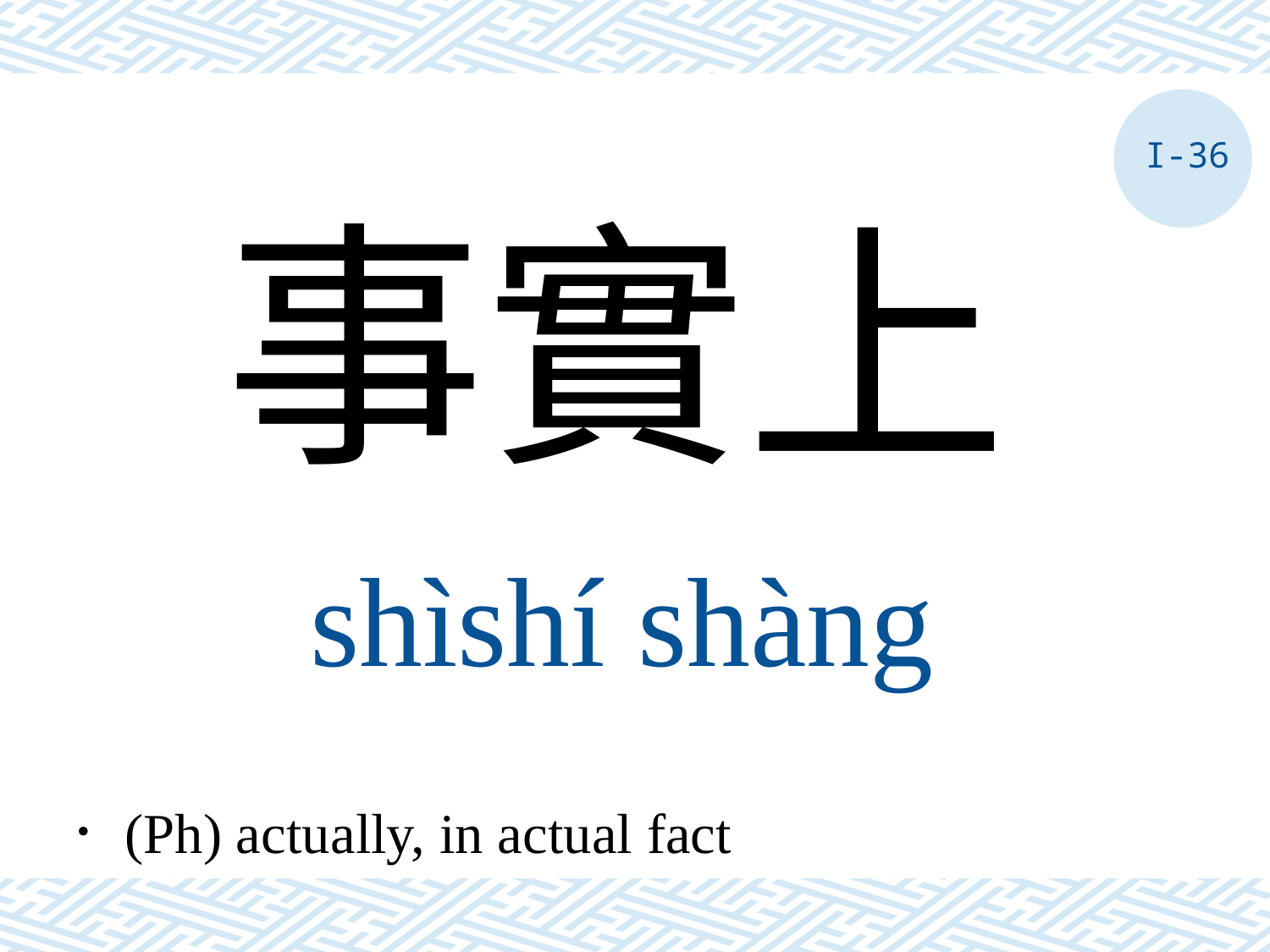

I-36

事實上
shìshí shàng
．(Ph) actually, in actual fact